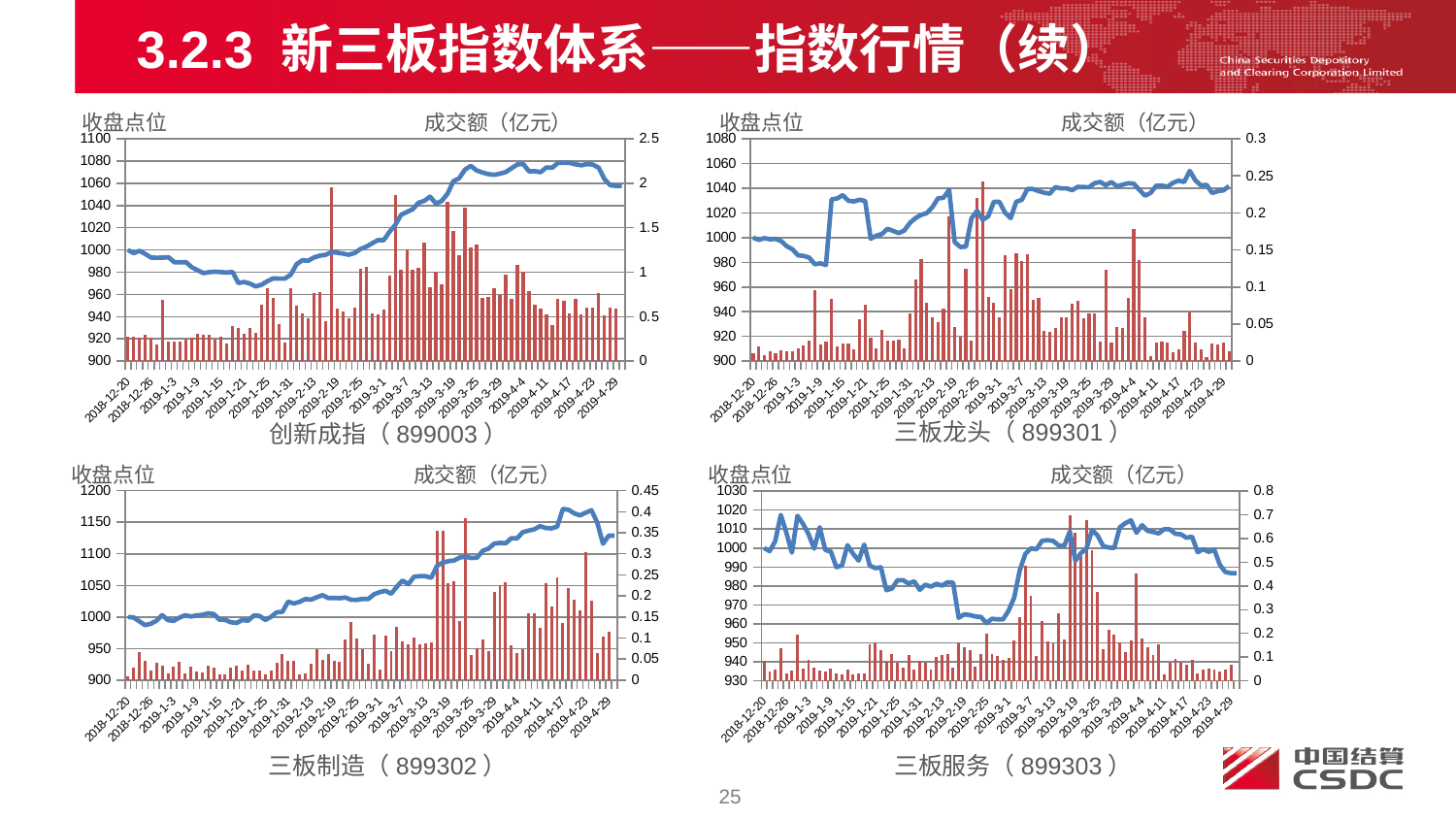

3.2.3 新三板指数体系——指数行情（续）
收盘点位                                                        成交额（亿元）
收盘点位                                                        成交额（亿元）

### Chart

| Category |  |  |
|---|---|---|
| 43454 | 0.010800000000000021 | 1000.0 |
| 43455 | 0.019400000000000046 | 998.1921 |
| 43458 | 0.007700000000000013 | 999.5569999999989 |
| 43459 | 0.013299999999999998 | 998.6404 |
| 43460 | 0.010800000000000021 | 998.9961 |
| 43461 | 0.0143 | 997.1964 |
| 43462 | 0.013299999999999998 | 993.0388 |
| 43467 | 0.013500000000000024 | 990.6355999999994 |
| 43468 | 0.017800000000000003 | 985.6959 |
| 43469 | 0.020900000000000002 | 985.2004 |
| 43472 | 0.02750000000000001 | 983.846199999998 |
| 43473 | 0.0952 | 978.4696999999986 |
| 43474 | 0.02230000000000001 | 979.2012 |
| 43475 | 0.0263 | 977.8822999999986 |
| 43476 | 0.08380000000000021 | 1031.0101 |
| 43479 | 0.02000000000000001 | 1031.7473 |
| 43480 | 0.02419999999999999 | 1034.3988 |
| 43481 | 0.0238 | 1029.8546 |
| 43482 | 0.015599999999999998 | 1029.3315 |
| 43483 | 0.0561 | 1030.7001 |
| 43486 | 0.07550000000000001 | 1029.6568 |
| 43487 | 0.0322 | 999.1299 |
| 43488 | 0.017500000000000005 | 1001.6173 |
| 43489 | 0.0425 | 1002.967199999998 |
| 43490 | 0.027200000000000012 | 1007.1956 |
| 43493 | 0.028 | 1005.4317 |
| 43494 | 0.0283 | 1003.5956 |
| 43495 | 0.01660000000000004 | 1005.8650999999986 |
| 43496 | 0.0639 | 1011.9410999999989 |
| 43497 | 0.11020000000000002 | 1015.8848 |
| 43507 | 0.138 | 1018.4245 |
| 43508 | 0.07920000000000002 | 1019.8729 |
| 43509 | 0.05870000000000002 | 1024.5881 |
| 43510 | 0.0522 | 1031.7672 |
| 43511 | 0.071 | 1032.2765 |
| 43514 | 0.1957 | 1038.6523999999974 |
| 43515 | 0.045800000000000014 | 996.3608999999989 |
| 43516 | 0.0334 | 992.4127999999995 |
| 43517 | 0.12440000000000002 | 992.7275 |
| 43518 | 0.0281 | 1015.665 |
| 43521 | 0.2196000000000002 | 1021.6894000000005 |
| 43522 | 0.24280000000000004 | 1014.4092 |
| 43523 | 0.08650000000000001 | 1017.3293 |
| 43524 | 0.0791 | 1029.0820999999999 |
| 43525 | 0.05880000000000001 | 1028.9625 |
| 43528 | 0.14350000000000004 | 1020.2449 |
| 43529 | 0.09670000000000002 | 1015.8325999999983 |
| 43530 | 0.1451 | 1029.0012 |
| 43531 | 0.1352 | 1030.6243999999974 |
| 43532 | 0.1445000000000002 | 1039.4298000000001 |
| 43535 | 0.08270000000000002 | 1039.3325 |
| 43536 | 0.08550000000000005 | 1037.7206 |
| 43537 | 0.040700000000000014 | 1036.3896 |
| 43538 | 0.0392 | 1035.6267 |
| 43539 | 0.04490000000000002 | 1040.8597 |
| 43542 | 0.05880000000000001 | 1039.8665 |
| 43543 | 0.0585 | 1039.9161000000001 |
| 43544 | 0.07750000000000001 | 1038.439500000001 |
| 43545 | 0.08180000000000003 | 1041.1408999999999 |
| 43546 | 0.057900000000000014 | 1040.9276000000011 |
| 43549 | 0.0642 | 1040.8707 |
| 43550 | 0.06460000000000002 | 1044.0715 |
| 43551 | 0.02620000000000001 | 1045.0968 |
| 43552 | 0.12400000000000012 | 1042.5026 |
| 43553 | 0.02560000000000001 | 1044.9975 |
| 43556 | 0.046400000000000004 | 1041.5809 |
| 43557 | 0.045200000000000004 | 1042.8419 |
| 43558 | 0.08470000000000007 | 1044.0756000000001 |
| 43559 | 0.1781 | 1043.6757 |
| 43563 | 0.136 | 1038.6499999999999 |
| 43564 | 0.05950000000000003 | 1034.012 |
| 43565 | 0.006400000000000012 | 1036.205 |
| 43566 | 0.02520000000000001 | 1042.015 |
| 43567 | 0.025900000000000006 | 1042.138 |
| 43570 | 0.0248 | 1041.126 |
| 43571 | 0.011700000000000032 | 1044.377 |
| 43572 | 0.015800000000000036 | 1046.1499999999999 |
| 43573 | 0.041 | 1045.077 |
| 43574 | 0.0656 | 1054.0539999999999 |
| 43577 | 0.02560000000000001 | 1046.3619999999999 |
| 43578 | 0.015500000000000024 | 1042.259 |
| 43579 | 0.005500000000000001 | 1042.715 |
| 43580 | 0.023599999999999993 | 1036.1239999999998 |
| 43581 | 0.021900000000000006 | 1037.6689999999999 |
| 43584 | 0.024900000000000002 | 1038.25 |
| 43585 | 0.013599999999999998 | 1041.722 |

### Chart

| Category |  |  |
|---|---|---|
| 43454 | 0.274 | 1000.0 |
| 43455 | 0.2790000000000001 | 997.1726 |
| 43458 | 0.2678 | 999.2946 |
| 43459 | 0.2943000000000006 | 996.3932999999994 |
| 43460 | 0.2661 | 993.1238000000005 |
| 43461 | 0.191 | 993.0121999999988 |
| 43462 | 0.6854 | 993.0785000000005 |
| 43467 | 0.2213 | 993.4556999999984 |
| 43468 | 0.2237 | 988.9585999999995 |
| 43469 | 0.2244 | 988.8453999999995 |
| 43472 | 0.24550000000000027 | 989.0257 |
| 43473 | 0.2633 | 984.4293 |
| 43474 | 0.3081000000000003 | 981.7603 |
| 43475 | 0.2954000000000004 | 979.1675999999987 |
| 43476 | 0.2967 | 980.0577999999995 |
| 43479 | 0.2376 | 980.4646999999987 |
| 43480 | 0.277 | 980.1313 |
| 43481 | 0.193 | 979.7165 |
| 43482 | 0.3912000000000004 | 980.1924 |
| 43483 | 0.3736000000000003 | 970.2009 |
| 43486 | 0.3071000000000003 | 971.2124 |
| 43487 | 0.3757000000000003 | 969.7143 |
| 43488 | 0.3180000000000006 | 967.1468 |
| 43489 | 0.6366000000000016 | 968.7311 |
| 43490 | 0.8238000000000006 | 971.9350999999995 |
| 43493 | 0.7144 | 974.4328999999989 |
| 43494 | 0.4193000000000006 | 974.2525999999995 |
| 43495 | 0.2064000000000003 | 974.1588 |
| 43496 | 0.8227000000000007 | 977.7067 |
| 43497 | 0.6209000000000012 | 987.0447 |
| 43507 | 0.5396 | 990.7471999999989 |
| 43508 | 0.4817 | 990.2592 |
| 43509 | 0.7600000000000012 | 993.2365 |
| 43510 | 0.7752000000000012 | 994.8299999999995 |
| 43511 | 0.4479 | 995.6551999999995 |
| 43514 | 1.9584 | 997.9591999999989 |
| 43515 | 0.592 | 997.5103 |
| 43516 | 0.5617000000000006 | 996.7287000000013 |
| 43517 | 0.4856000000000003 | 995.7135 |
| 43518 | 0.5992999999999995 | 997.2537 |
| 43521 | 1.0338999999999972 | 1000.8453 |
| 43522 | 1.0653999999999975 | 1002.8614999999986 |
| 43523 | 0.5405 | 1005.866199999998 |
| 43524 | 0.5222 | 1008.8508999999989 |
| 43525 | 0.5763 | 1008.6902 |
| 43528 | 0.9635 | 1016.2758000000011 |
| 43529 | 1.8667 | 1022.4649999999989 |
| 43530 | 1.0281 | 1031.5879 |
| 43531 | 1.2561 | 1034.177 |
| 43532 | 1.0249999999999975 | 1036.6051 |
| 43535 | 1.0447 | 1042.473 |
| 43536 | 1.3347 | 1044.1859 |
| 43537 | 0.8320000000000006 | 1047.9273 |
| 43538 | 1.0106999999999977 | 1041.7027 |
| 43539 | 0.8600000000000007 | 1044.1054 |
| 43542 | 1.7962 | 1050.5969 |
| 43543 | 1.4678999999999962 | 1061.8368 |
| 43544 | 1.1927 | 1064.4825 |
| 43545 | 1.7289999999999974 | 1072.28 |
| 43546 | 1.2751999999999974 | 1075.6167 |
| 43549 | 1.3146 | 1071.5393 |
| 43550 | 0.7138000000000011 | 1069.6939999999975 |
| 43551 | 0.7167000000000012 | 1068.2191 |
| 43552 | 0.8242 | 1067.5422999999998 |
| 43553 | 0.7412000000000006 | 1068.5648999999999 |
| 43556 | 0.9749000000000007 | 1070.0417 |
| 43557 | 0.6979000000000006 | 1073.4231 |
| 43558 | 1.0871999999999977 | 1076.8446999999999 |
| 43559 | 1.0065 | 1077.3791999999999 |
| 43563 | 0.7901 | 1070.831 |
| 43564 | 0.6334000000000006 | 1070.8709999999999 |
| 43565 | 0.5866 | 1069.929 |
| 43566 | 0.5201 | 1074.201 |
| 43567 | 0.401 | 1073.9533 |
| 43570 | 0.6981 | 1078.228 |
| 43571 | 0.6730000000000015 | 1078.547 |
| 43572 | 0.5387000000000006 | 1078.317 |
| 43573 | 0.6958000000000006 | 1077.043 |
| 43574 | 0.5221 | 1076.1209999999999 |
| 43577 | 0.6004 | 1077.226 |
| 43578 | 0.5981999999999995 | 1076.775 |
| 43579 | 0.7603000000000006 | 1073.994 |
| 43580 | 0.516 | 1063.596 |
| 43581 | 0.5996 | 1058.196 |
| 43584 | 0.5911 | 1057.552 |
| 43585 | 0.0 | 1057.552 |
三板龙头（899301）
创新成指（899003）
收盘点位                                                        成交额（亿元）
收盘点位                                                        成交额（亿元）

### Chart

| Category |  |  |
|---|---|---|
| 43454 | 0.009400000000000018 | 1000.0 |
| 43455 | 0.0299 | 999.3201999999987 |
| 43458 | 0.0667 | 993.2721 |
| 43459 | 0.045800000000000014 | 987.1428 |
| 43460 | 0.023599999999999993 | 989.2878 |
| 43461 | 0.04119999999999999 | 994.1396 |
| 43462 | 0.035500000000000004 | 1002.9862 |
| 43467 | 0.0164 | 995.0004 |
| 43468 | 0.0313 | 993.8609999999986 |
| 43469 | 0.04260000000000001 | 998.8928 |
| 43472 | 0.01660000000000004 | 1002.7507000000005 |
| 43473 | 0.0332 | 1000.7399 |
| 43474 | 0.02120000000000004 | 1002.3961999999989 |
| 43475 | 0.0172 | 1003.3853 |
| 43476 | 0.0347 | 1005.7487000000011 |
| 43479 | 0.029 | 1004.759 |
| 43480 | 0.013100000000000021 | 995.8008 |
| 43481 | 0.013200000000000024 | 995.5011999999995 |
| 43482 | 0.0306 | 991.6413 |
| 43483 | 0.0342 | 990.5904 |
| 43486 | 0.0238 | 995.1410999999995 |
| 43487 | 0.03570000000000001 | 994.1745000000005 |
| 43488 | 0.0227 | 1002.3504999999989 |
| 43489 | 0.022600000000000012 | 1001.7271 |
| 43490 | 0.0145 | 995.4324999999988 |
| 43493 | 0.02290000000000001 | 1000.0826 |
| 43494 | 0.04200000000000002 | 1007.4397 |
| 43495 | 0.0614 | 1008.3227 |
| 43496 | 0.0468 | 1024.3563 |
| 43497 | 0.047000000000000014 | 1021.4437 |
| 43507 | 0.012999999999999998 | 1024.0744999999974 |
| 43508 | 0.0157 | 1028.3806 |
| 43509 | 0.0402 | 1027.4731 |
| 43510 | 0.07370000000000003 | 1031.3268 |
| 43511 | 0.047500000000000014 | 1034.5495 |
| 43514 | 0.0614 | 1030.0917 |
| 43515 | 0.046 | 1030.2319 |
| 43516 | 0.04260000000000001 | 1029.739 |
| 43517 | 0.09720000000000002 | 1030.8935999999999 |
| 43518 | 0.1376 | 1027.3795 |
| 43521 | 0.09820000000000007 | 1027.1908999999998 |
| 43522 | 0.07460000000000001 | 1028.7098 |
| 43523 | 0.0395 | 1028.6353 |
| 43524 | 0.10770000000000016 | 1035.8492999999999 |
| 43525 | 0.02419999999999999 | 1039.4999 |
| 43528 | 0.10520000000000014 | 1041.4949 |
| 43529 | 0.0686 | 1036.875 |
| 43530 | 0.1258 | 1048.008 |
| 43531 | 0.09160000000000004 | 1057.8186 |
| 43532 | 0.08610000000000002 | 1051.9478000000001 |
| 43535 | 0.10009999999999998 | 1063.7677 |
| 43536 | 0.08470000000000007 | 1064.6842999999972 |
| 43537 | 0.08650000000000001 | 1064.6182 |
| 43538 | 0.08980000000000005 | 1062.1458 |
| 43539 | 0.3545000000000003 | 1080.8363 |
| 43542 | 0.3551000000000001 | 1086.0927 |
| 43543 | 0.2313 | 1088.3359 |
| 43544 | 0.23390000000000027 | 1089.4221 |
| 43545 | 0.14100000000000001 | 1094.235 |
| 43546 | 0.38440000000000074 | 1095.3623999999998 |
| 43549 | 0.05980000000000012 | 1093.4226 |
| 43550 | 0.07570000000000003 | 1093.9335 |
| 43551 | 0.09580000000000002 | 1104.8368 |
| 43552 | 0.06850000000000002 | 1108.2476000000001 |
| 43553 | 0.20870000000000027 | 1116.0502999999999 |
| 43556 | 0.2263 | 1117.3854 |
| 43557 | 0.2337 | 1116.6127999999999 |
| 43558 | 0.0825 | 1124.7197 |
| 43559 | 0.0652 | 1124.4292 |
| 43563 | 0.0738 | 1134.444 |
| 43564 | 0.16 | 1136.704 |
| 43565 | 0.1581000000000002 | 1138.772 |
| 43566 | 0.12470000000000017 | 1143.73 |
| 43567 | 0.2311 | 1140.8636999999999 |
| 43570 | 0.1747 | 1140.331 |
| 43571 | 0.2441 | 1142.987 |
| 43572 | 0.1355 | 1171.0819999999999 |
| 43573 | 0.21820000000000034 | 1169.55 |
| 43574 | 0.1917 | 1163.983 |
| 43577 | 0.1653 | 1160.877 |
| 43578 | 0.30430000000000074 | 1165.155 |
| 43579 | 0.18990000000000043 | 1168.83 |
| 43580 | 0.0636 | 1149.5739999999998 |
| 43581 | 0.10370000000000014 | 1115.996 |
| 43584 | 0.11509999999999998 | 1128.6699999999998 |
| 43585 | 0.0 | 1128.6699999999998 |

### Chart

| Category |  |  |
|---|---|---|
| 43454 | 0.08420000000000002 | 1000.0 |
| 43455 | 0.0398 | 998.3969999999995 |
| 43458 | 0.045200000000000004 | 1003.6171 |
| 43459 | 0.1392 | 1017.469 |
| 43460 | 0.02980000000000001 | 1008.1092 |
| 43461 | 0.04380000000000001 | 997.5588 |
| 43462 | 0.1932 | 1016.9805 |
| 43467 | 0.04960000000000001 | 1012.7657 |
| 43468 | 0.08670000000000004 | 1007.2766 |
| 43469 | 0.05470000000000012 | 999.6441 |
| 43472 | 0.044800000000000034 | 1010.9580999999994 |
| 43473 | 0.04000000000000002 | 998.9513999999995 |
| 43474 | 0.04970000000000012 | 998.1819 |
| 43475 | 0.0297 | 989.8948 |
| 43476 | 0.0283 | 990.8112999999983 |
| 43479 | 0.0485 | 1001.5025 |
| 43480 | 0.02560000000000001 | 996.9902 |
| 43481 | 0.0323 | 993.3951999999995 |
| 43482 | 0.0299 | 1001.8084 |
| 43483 | 0.1518000000000002 | 990.751 |
| 43486 | 0.1614 | 989.4244 |
| 43487 | 0.1295 | 989.8387 |
| 43488 | 0.07940000000000012 | 977.7880000000013 |
| 43489 | 0.11219999999999998 | 978.6469999999995 |
| 43490 | 0.0771 | 983.0207 |
| 43493 | 0.057400000000000034 | 983.0762999999995 |
| 43494 | 0.10790000000000002 | 981.2722 |
| 43495 | 0.0476 | 982.494 |
| 43496 | 0.08480000000000003 | 977.9570999999984 |
| 43497 | 0.0771 | 980.683 |
| 43507 | 0.0488 | 979.6636 |
| 43508 | 0.09920000000000002 | 981.1198 |
| 43509 | 0.10770000000000016 | 980.2119 |
| 43510 | 0.1143 | 981.9511999999984 |
| 43511 | 0.05420000000000001 | 981.6997000000013 |
| 43514 | 0.1603 | 963.1798000000011 |
| 43515 | 0.1416 | 965.0226999999986 |
| 43516 | 0.1311 | 964.6389 |
| 43517 | 0.0616 | 963.883 |
| 43518 | 0.11459999999999998 | 963.649 |
| 43521 | 0.1994 | 960.4091 |
| 43522 | 0.1143 | 962.6838000000014 |
| 43523 | 0.1053 | 962.3673999999983 |
| 43524 | 0.08820000000000003 | 962.4154 |
| 43525 | 0.09470000000000005 | 967.0433 |
| 43528 | 0.168 | 973.9094 |
| 43529 | 0.268 | 988.3338 |
| 43530 | 0.4834000000000004 | 996.8742 |
| 43531 | 0.3572 | 999.8638999999995 |
| 43532 | 0.10620000000000014 | 999.3242999999987 |
| 43535 | 0.25260000000000005 | 1003.7878 |
| 43536 | 0.1673 | 1004.1492 |
| 43537 | 0.15680000000000024 | 1003.7749000000011 |
| 43538 | 0.2834000000000003 | 1001.3607 |
| 43539 | 0.1736 | 1001.0898000000005 |
| 43542 | 0.6975 | 1008.7423 |
| 43543 | 0.6238000000000012 | 993.3200999999995 |
| 43544 | 0.5246 | 997.3325999999983 |
| 43545 | 0.6798000000000017 | 999.7628999999995 |
| 43546 | 0.5507000000000006 | 1009.5069 |
| 43549 | 0.37500000000000056 | 1006.5868 |
| 43550 | 0.1342 | 1001.0654 |
| 43551 | 0.2148000000000002 | 1000.258 |
| 43552 | 0.1963 | 1000.0489 |
| 43553 | 0.161 | 1010.9111999999989 |
| 43556 | 0.12060000000000012 | 1013.1323 |
| 43557 | 0.1703 | 1014.5783000000013 |
| 43558 | 0.45170000000000005 | 1008.0723 |
| 43559 | 0.1779000000000003 | 1012.0454 |
| 43563 | 0.1422 | 1009.092 |
| 43564 | 0.10850000000000012 | 1008.4469999999988 |
| 43565 | 0.1555000000000003 | 1007.725 |
| 43566 | 0.0254 | 1009.9730000000005 |
| 43567 | 0.0771 | 1009.8383 |
| 43570 | 0.0902 | 1007.509 |
| 43571 | 0.07640000000000001 | 1007.232 |
| 43572 | 0.0667 | 1005.424 |
| 43573 | 0.08850000000000023 | 1006.002 |
| 43574 | 0.0291 | 997.8179999999986 |
| 43577 | 0.04790000000000001 | 999.376 |
| 43578 | 0.0514 | 998.018 |
| 43579 | 0.04900000000000009 | 999.122 |
| 43580 | 0.0406 | 991.1319999999995 |
| 43581 | 0.047000000000000014 | 987.3369999999986 |
| 43584 | 0.0689 | 986.759 |
| 43585 | 0.0 | 986.759 |
三板制造（899302）
三板服务（899303）
25